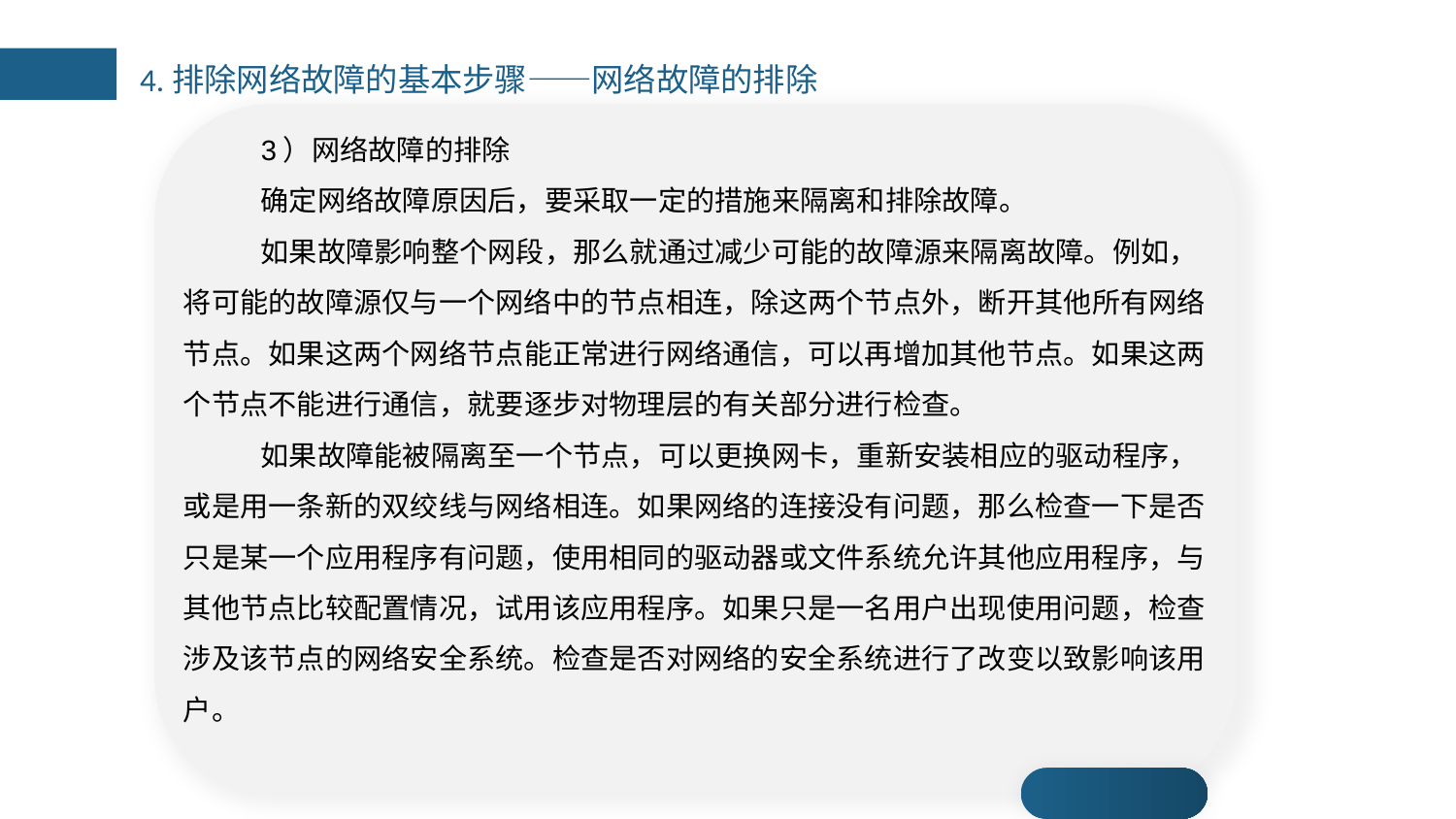

4.排除网络故障的基本步骤——网络故障的排除

3）网络故障的排除
确定网络故障原因后，要采取一定的措施来隔离和排除故障。
如果故障影响整个网段，那么就通过减少可能的故障源来隔离故障。例如，将可能的故障源仅与一个网络中的节点相连，除这两个节点外，断开其他所有网络节点。如果这两个网络节点能正常进行网络通信，可以再增加其他节点。如果这两个节点不能进行通信，就要逐步对物理层的有关部分进行检查。
如果故障能被隔离至一个节点，可以更换网卡，重新安装相应的驱动程序，或是用一条新的双绞线与网络相连。如果网络的连接没有问题，那么检查一下是否只是某一个应用程序有问题，使用相同的驱动器或文件系统允许其他应用程序，与其他节点比较配置情况，试用该应用程序。如果只是一名用户出现使用问题，检查涉及该节点的网络安全系统。检查是否对网络的安全系统进行了改变以致影响该用户。